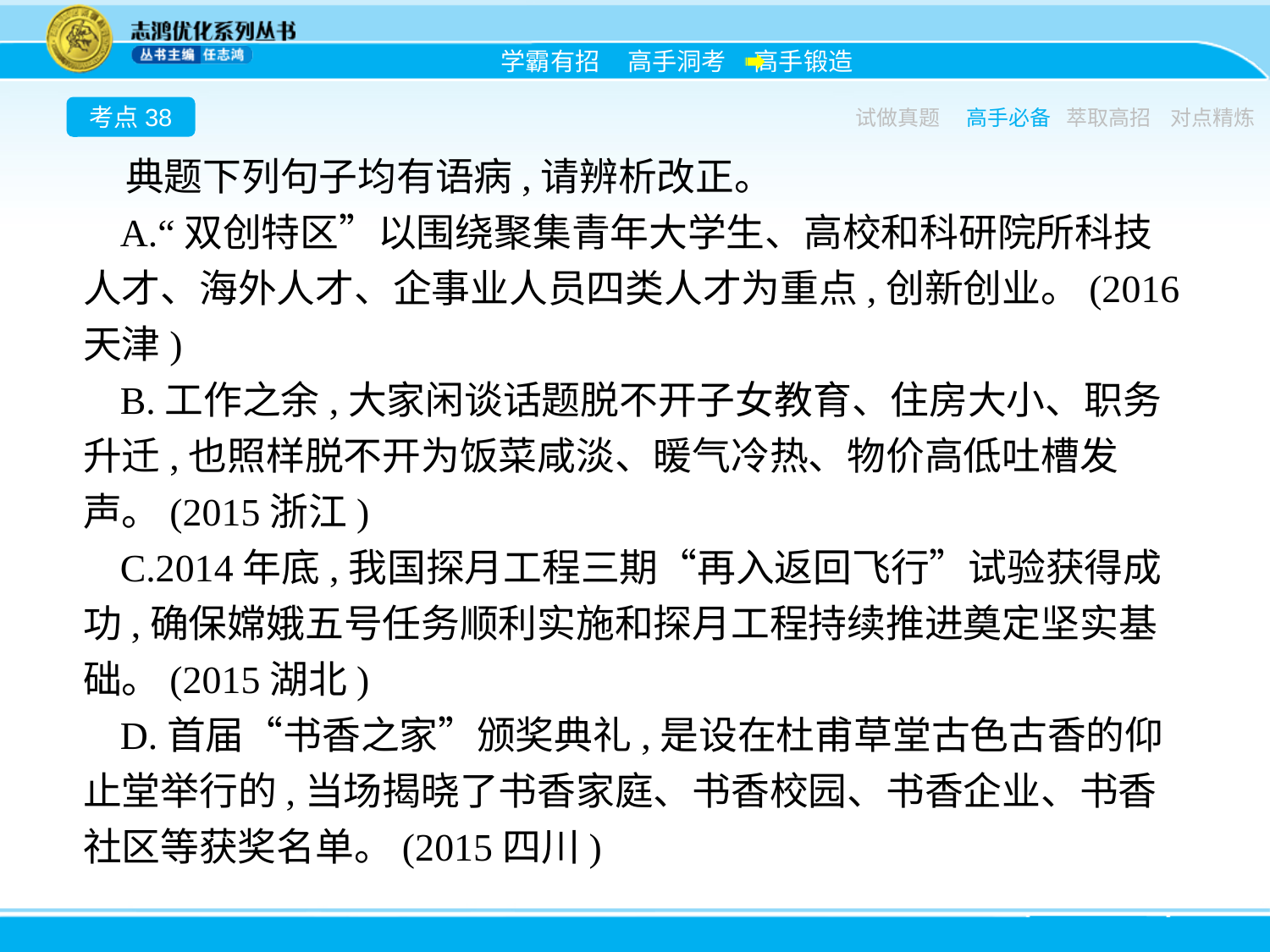

考点38
试做真题
高手必备
萃取高招
对点精炼
典题下列句子均有语病,请辨析改正。
A.“双创特区”以围绕聚集青年大学生、高校和科研院所科技人才、海外人才、企事业人员四类人才为重点,创新创业。(2016天津)
B.工作之余,大家闲谈话题脱不开子女教育、住房大小、职务升迁,也照样脱不开为饭菜咸淡、暖气冷热、物价高低吐槽发声。(2015浙江)
C.2014年底,我国探月工程三期“再入返回飞行”试验获得成功,确保嫦娥五号任务顺利实施和探月工程持续推进奠定坚实基础。(2015湖北)
D.首届“书香之家”颁奖典礼,是设在杜甫草堂古色古香的仰止堂举行的,当场揭晓了书香家庭、书香校园、书香企业、书香社区等获奖名单。(2015四川)